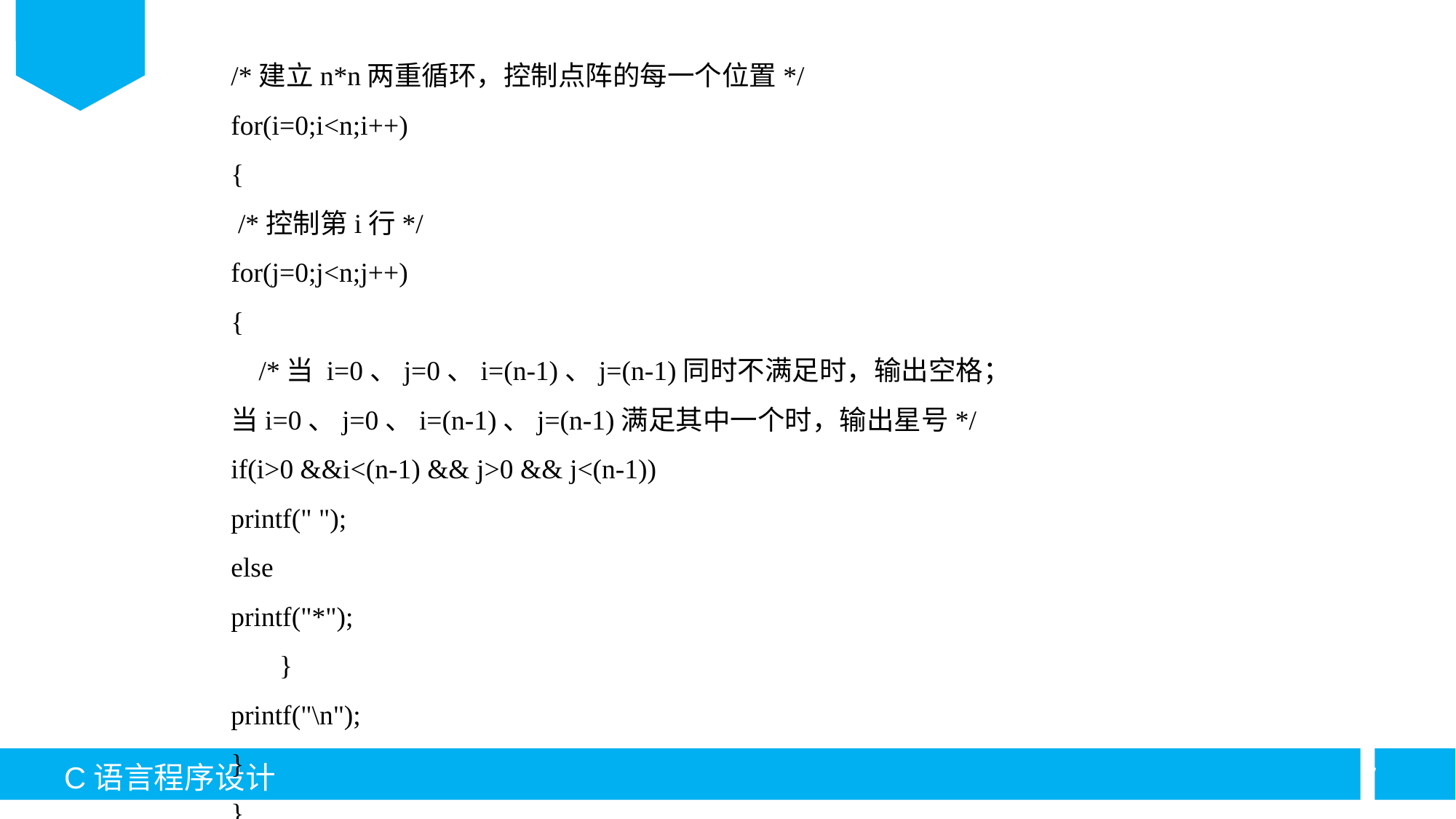

/*建立n*n两重循环，控制点阵的每一个位置*/
for(i=0;i<n;i++)
{
 /*控制第i行*/
for(j=0;j<n;j++)
{
    /*当 i=0、j=0、i=(n-1)、j=(n-1)同时不满足时，输出空格；
当i=0、j=0、i=(n-1)、j=(n-1)满足其中一个时，输出星号*/
if(i>0 &&i<(n-1) && j>0 && j<(n-1))
printf(" ");
else
printf("*");
       }
printf("\n");
}
}